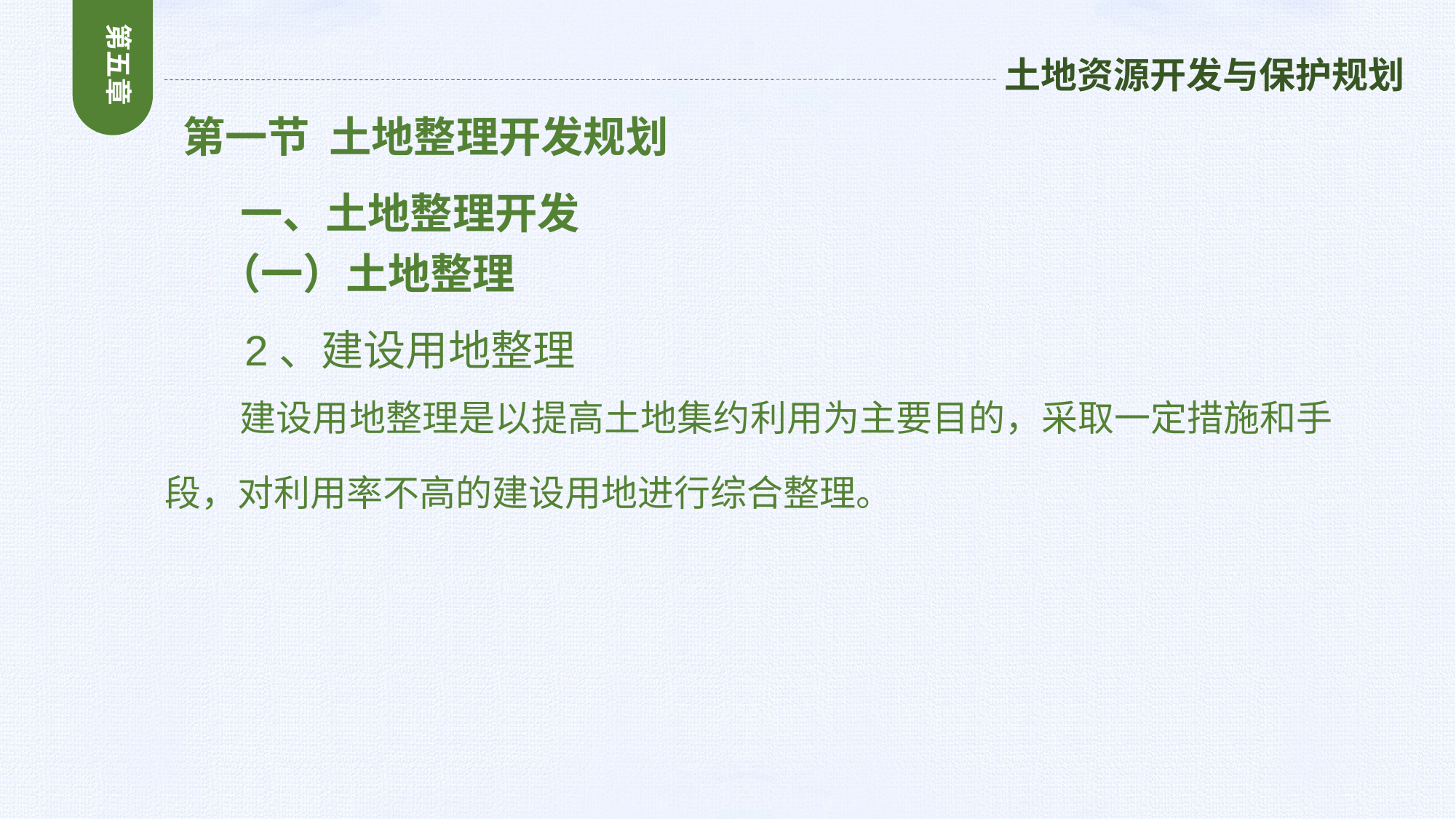

第五章
土地资源开发与保护规划
 第一节  土地整理开发规划
       一、土地整理开发

      （一）土地整理
        2、建设用地整理
          建设用地整理是以提高土地集约利用为主要目的，采取一定措施和手段，对利用率不高的建设用地进行综合整理。